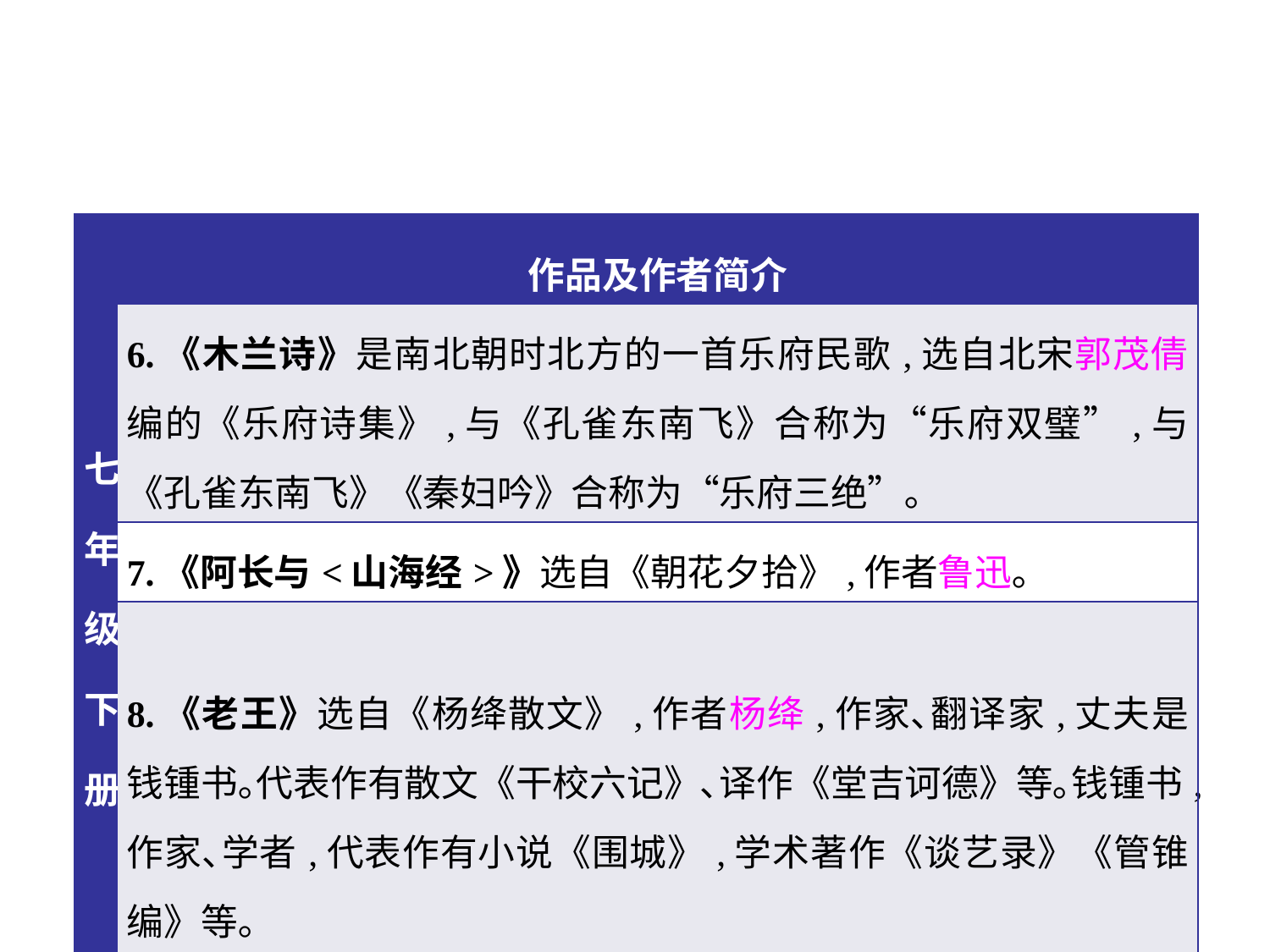

| 七年级下册 | 作品及作者简介 |
| --- | --- |
|  | 6.《木兰诗》是南北朝时北方的一首乐府民歌,选自北宋郭茂倩编的《乐府诗集》,与《孔雀东南飞》合称为“乐府双璧”,与《孔雀东南飞》《秦妇吟》合称为“乐府三绝”｡ |
|  | 7.《阿长与<山海经>》选自《朝花夕拾》,作者鲁迅｡ |
|  | 8.《老王》选自《杨绛散文》,作者杨绛,作家､翻译家,丈夫是钱锺书｡代表作有散文《干校六记》､译作《堂吉诃德》等｡钱锺书,作家､学者,代表作有小说《围城》,学术著作《谈艺录》《管锥编》等｡ |